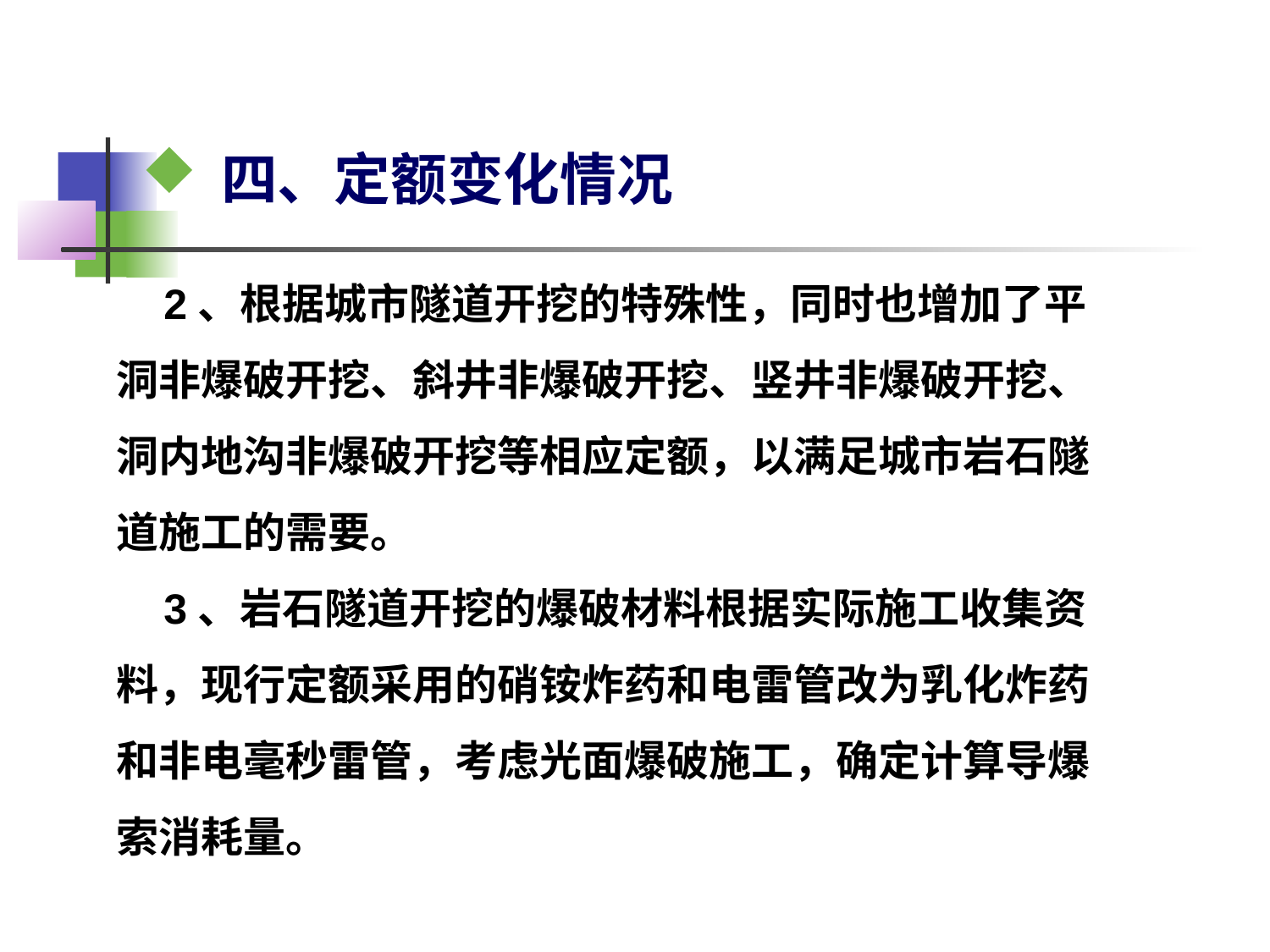

# 四、定额变化情况
    2、根据城市隧道开挖的特殊性，同时也增加了平洞非爆破开挖、斜井非爆破开挖、竖井非爆破开挖、洞内地沟非爆破开挖等相应定额，以满足城市岩石隧道施工的需要。
    3、岩石隧道开挖的爆破材料根据实际施工收集资料，现行定额采用的硝铵炸药和电雷管改为乳化炸药和非电毫秒雷管，考虑光面爆破施工，确定计算导爆索消耗量。